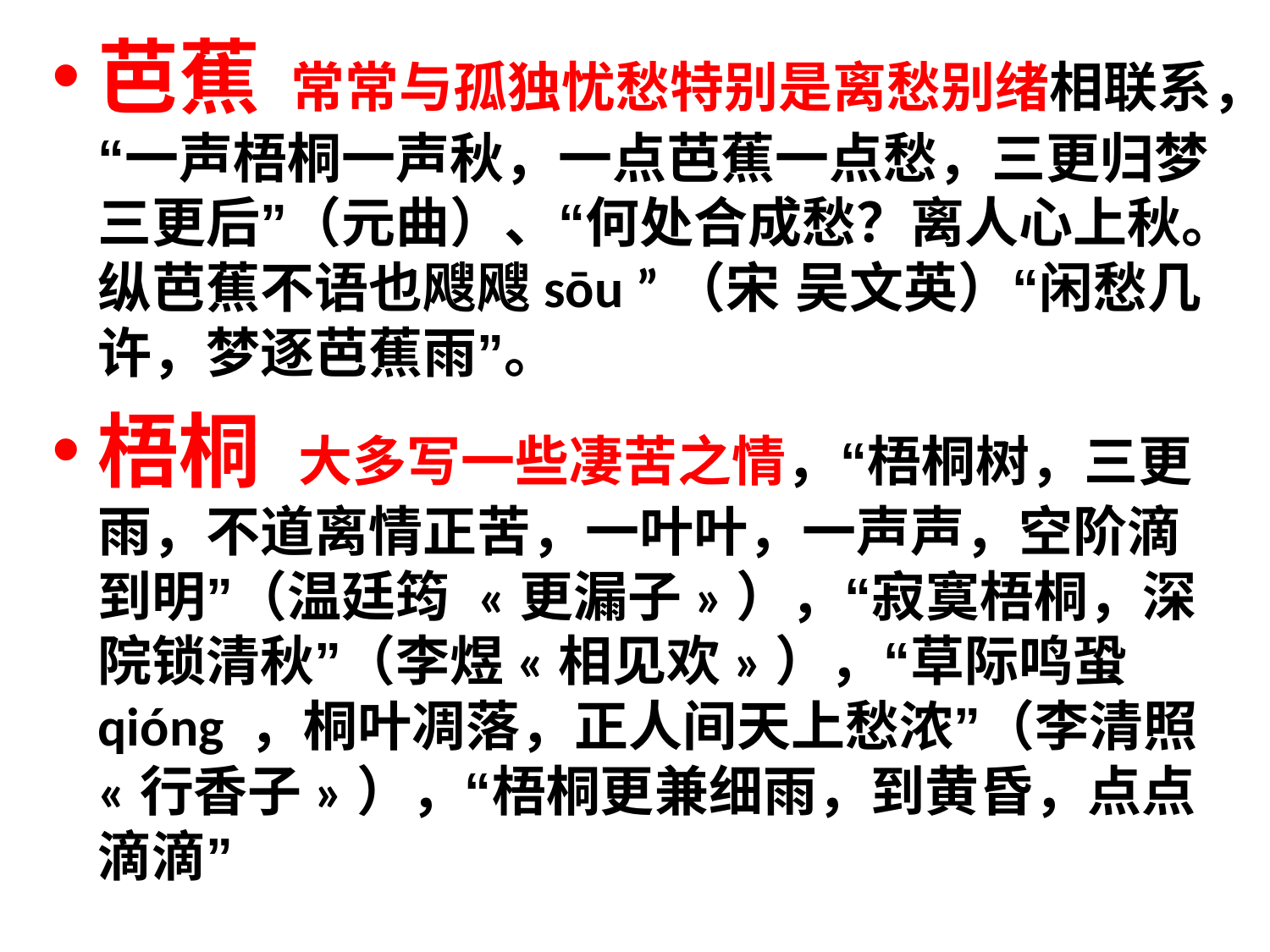

芭蕉  常常与孤独忧愁特别是离愁别绪相联系，“一声梧桐一声秋，一点芭蕉一点愁，三更归梦三更后”（元曲）、“何处合成愁？离人心上秋。纵芭蕉不语也飕飕sōu ”（宋 吴文英）“闲愁几许，梦逐芭蕉雨”。
梧桐  大多写一些凄苦之情，“梧桐树，三更雨，不道离情正苦，一叶叶，一声声，空阶滴到明”（温廷筠 «更漏子»），“寂寞梧桐，深院锁清秋”（李煜«相见欢»），“草际鸣蛩qióng ，桐叶凋落，正人间天上愁浓”（李清照«行香子»），“梧桐更兼细雨，到黄昏，点点滴滴”